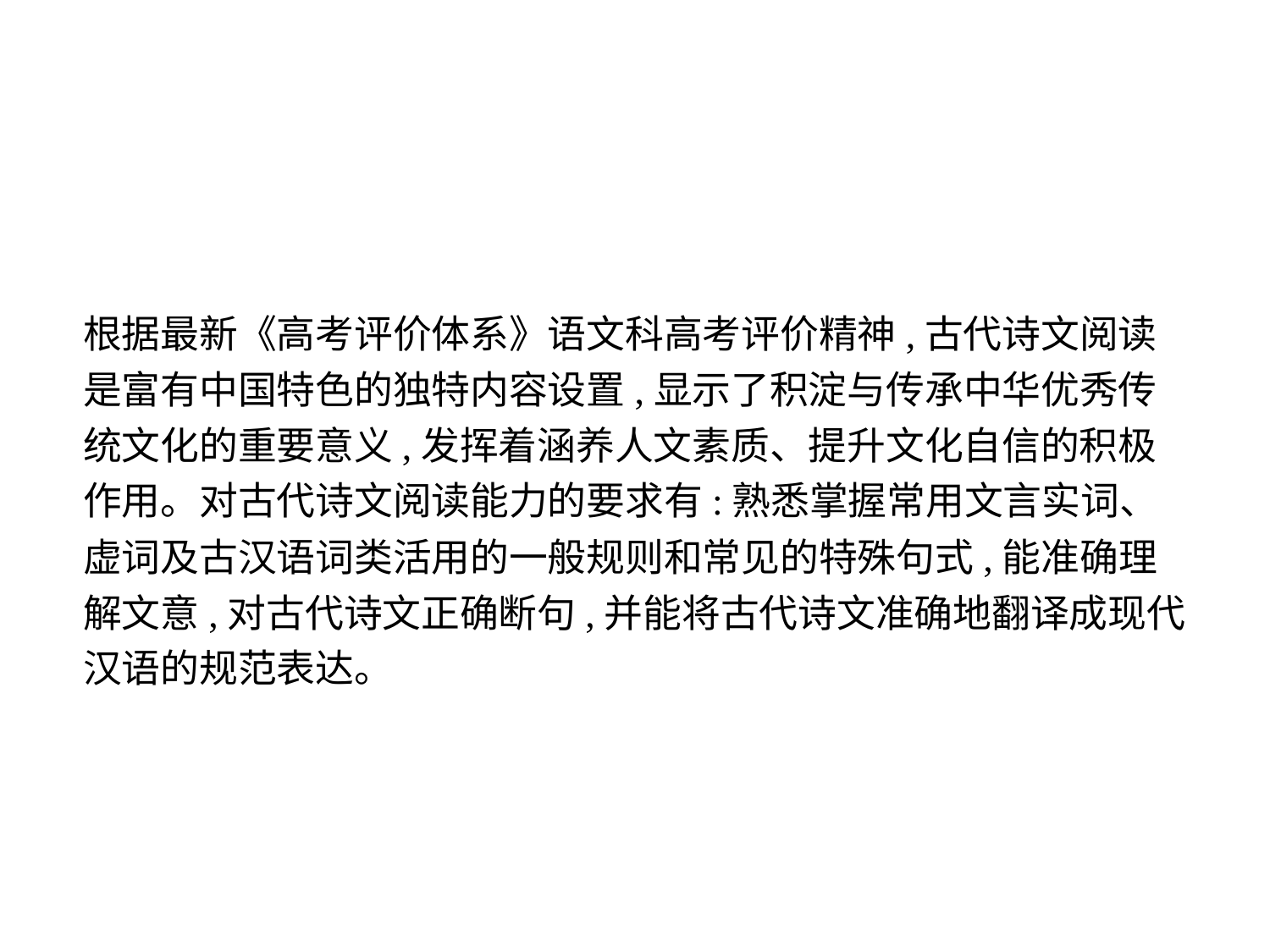

根据最新《高考评价体系》语文科高考评价精神,古代诗文阅读是富有中国特色的独特内容设置,显示了积淀与传承中华优秀传统文化的重要意义,发挥着涵养人文素质、提升文化自信的积极作用。对古代诗文阅读能力的要求有:熟悉掌握常用文言实词、虚词及古汉语词类活用的一般规则和常见的特殊句式,能准确理解文意,对古代诗文正确断句,并能将古代诗文准确地翻译成现代汉语的规范表达。